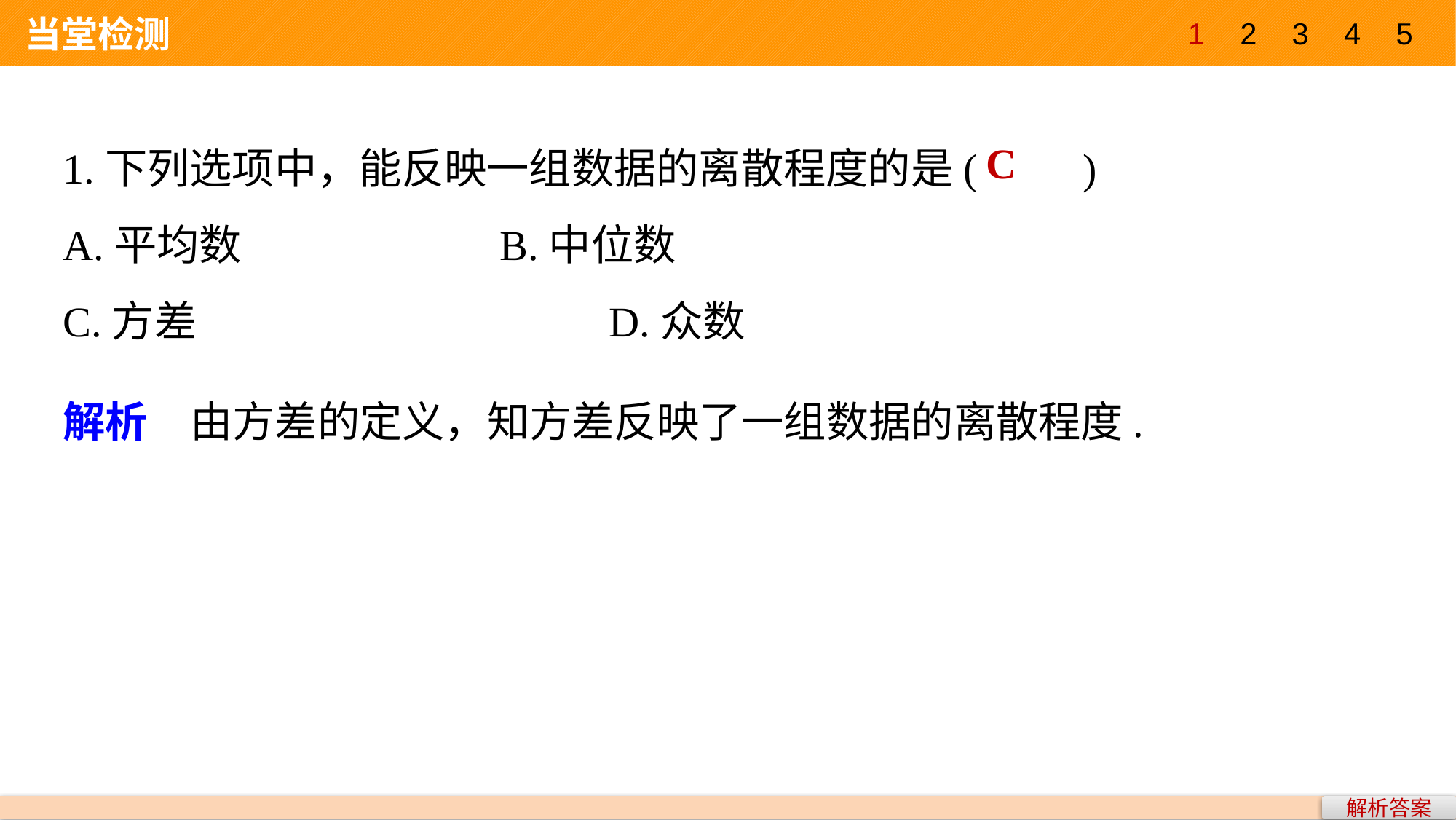

1
2
3
4
5
  当堂检测
1.下列选项中，能反映一组数据的离散程度的是(　　)
A.平均数  			B.中位数
C.方差  				D.众数
C
解析　由方差的定义，知方差反映了一组数据的离散程度.
解析答案